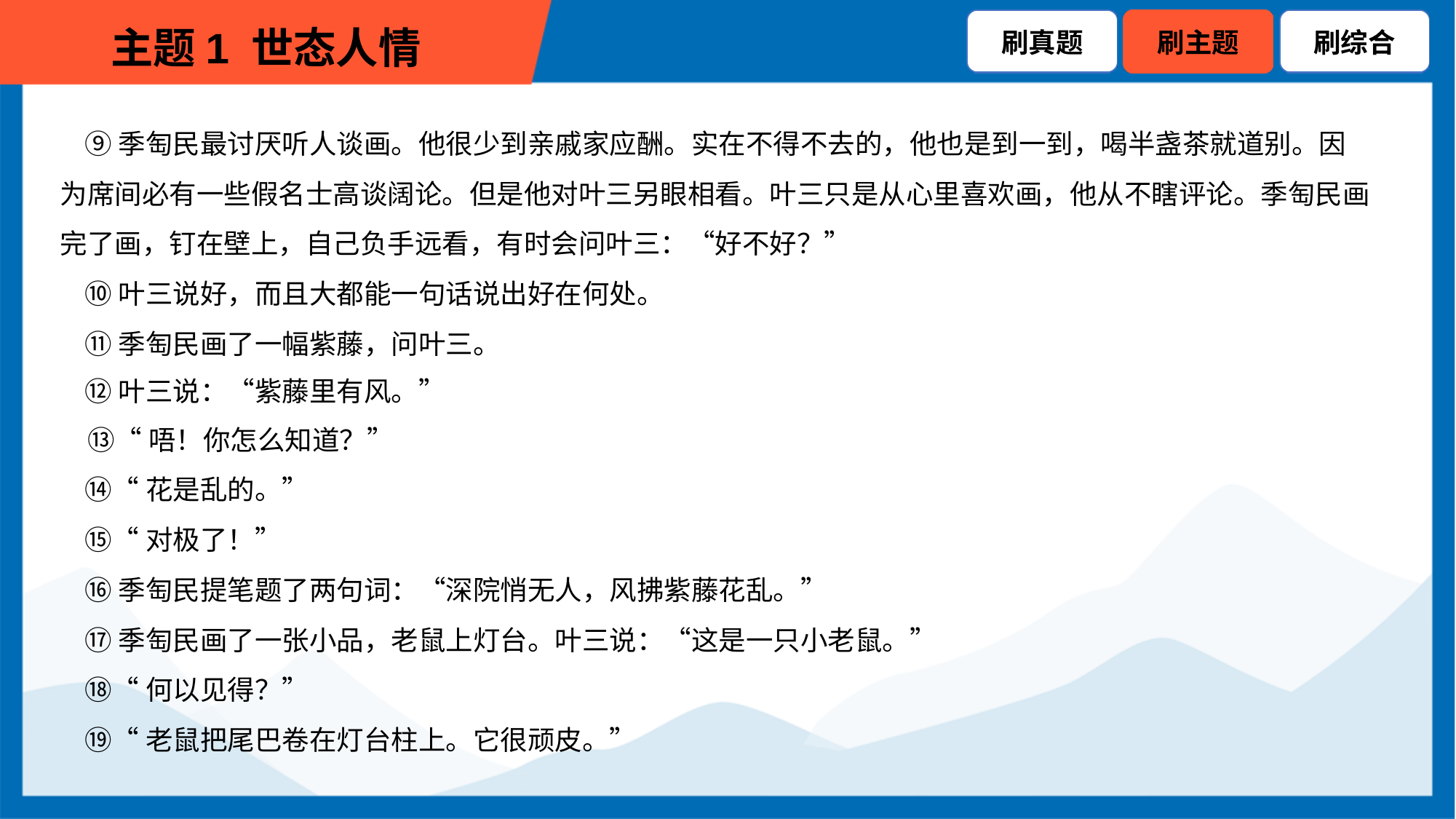

⑨季匋民最讨厌听人谈画。他很少到亲戚家应酬。实在不得不去的，他也是到一到，喝半盏茶就道别。因
为席间必有一些假名士高谈阔论。但是他对叶三另眼相看。叶三只是从心里喜欢画，他从不瞎评论。季匋民画
完了画，钉在壁上，自己负手远看，有时会问叶三：“好不好？”
    ⑩叶三说好，而且大都能一句话说出好在何处。
    ⑪季匋民画了一幅紫藤，问叶三。
    ⑫叶三说：“紫藤里有风。”
    ⑬“唔！你怎么知道？”
    ⑭“花是乱的。”
    ⑮“对极了！”
    ⑯季匋民提笔题了两句词：“深院悄无人，风拂紫藤花乱。”
    ⑰季匋民画了一张小品，老鼠上灯台。叶三说：“这是一只小老鼠。”
    ⑱“何以见得？”
    ⑲“老鼠把尾巴卷在灯台柱上。它很顽皮。”